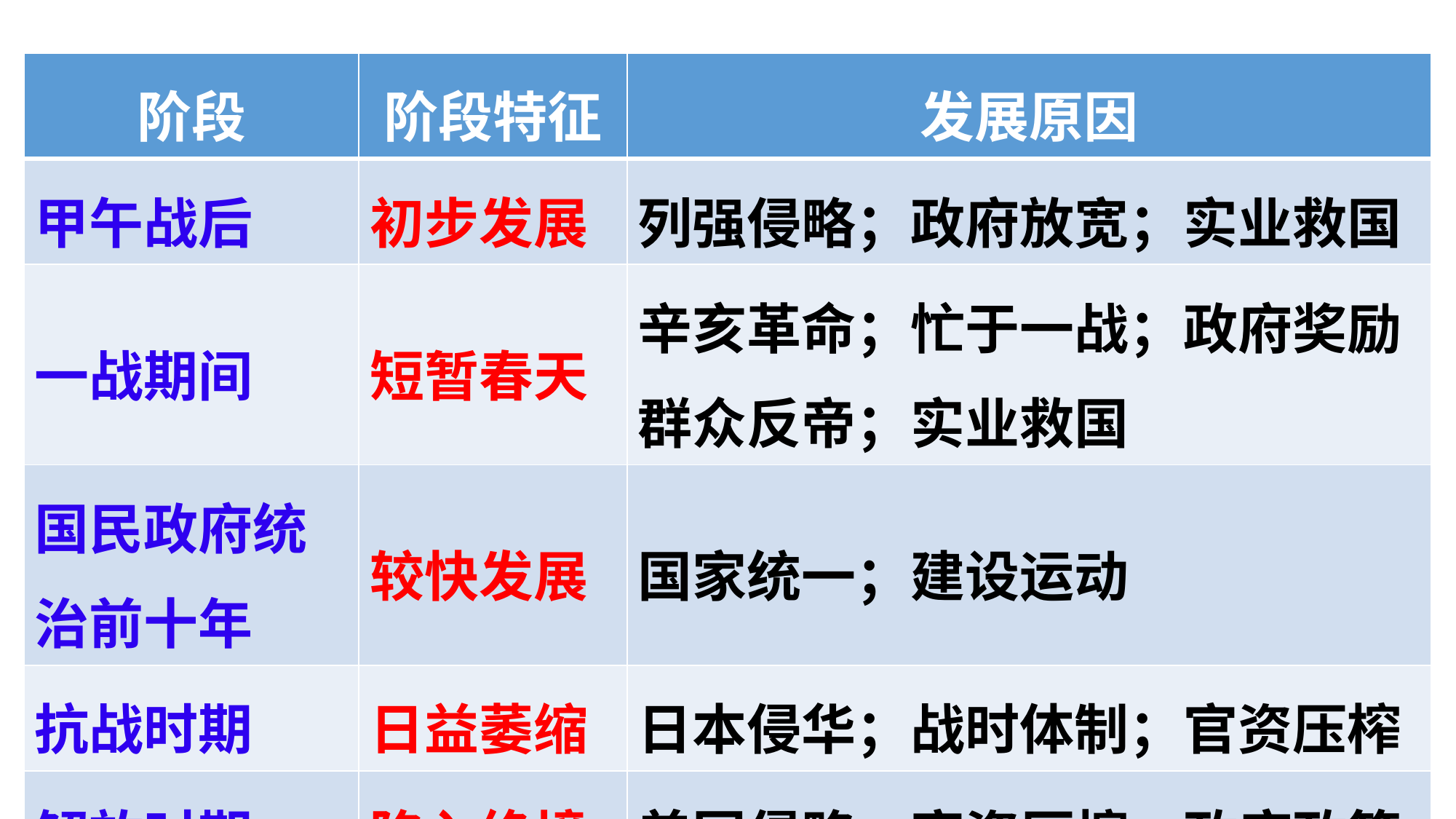

| 阶段 | 阶段特征 | 发展原因 |
| --- | --- | --- |
| 甲午战后 | 初步发展 | 列强侵略；政府放宽；实业救国 |
| 一战期间 | 短暂春天 | 辛亥革命；忙于一战；政府奖励 群众反帝；实业救国 |
| 国民政府统治前十年 | 较快发展 | 国家统一；建设运动 |
| 抗战时期 | 日益萎缩 | 日本侵华；战时体制；官资压榨 |
| 解放时期 | 陷入绝境 | 美国侵略；官资压榨；政府政策 |